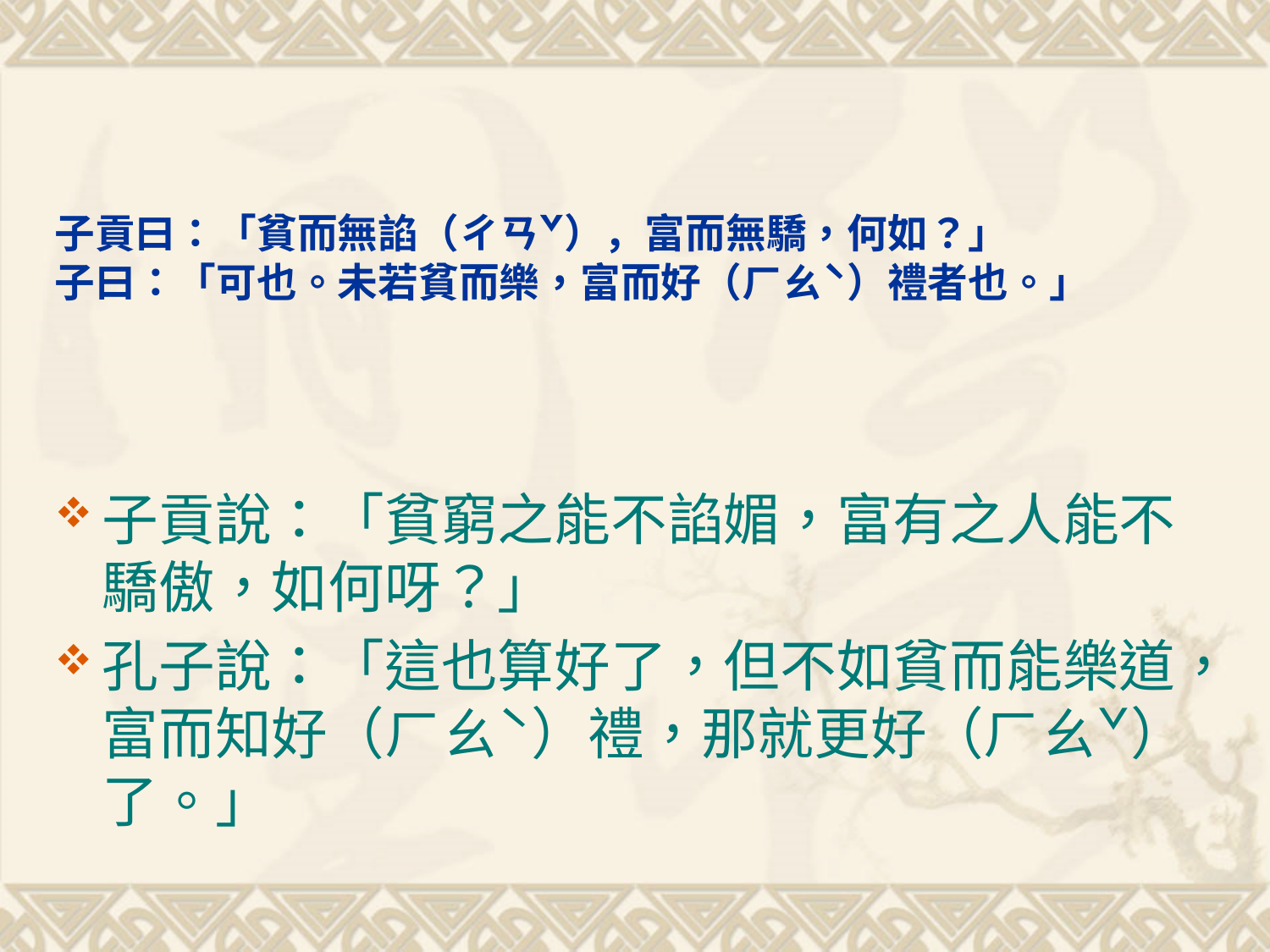

# 子貢曰：「貧而無諂（ㄔㄢˇ），富而無驕，何如？」 子曰：「可也。未若貧而樂，富而好（ㄏㄠˋ）禮者也。」
子貢說：「貧窮之能不諂媚，富有之人能不驕傲，如何呀？」
孔子說：「這也算好了，但不如貧而能樂道，富而知好（ㄏㄠˋ）禮，那就更好（ㄏㄠˇ）了。」